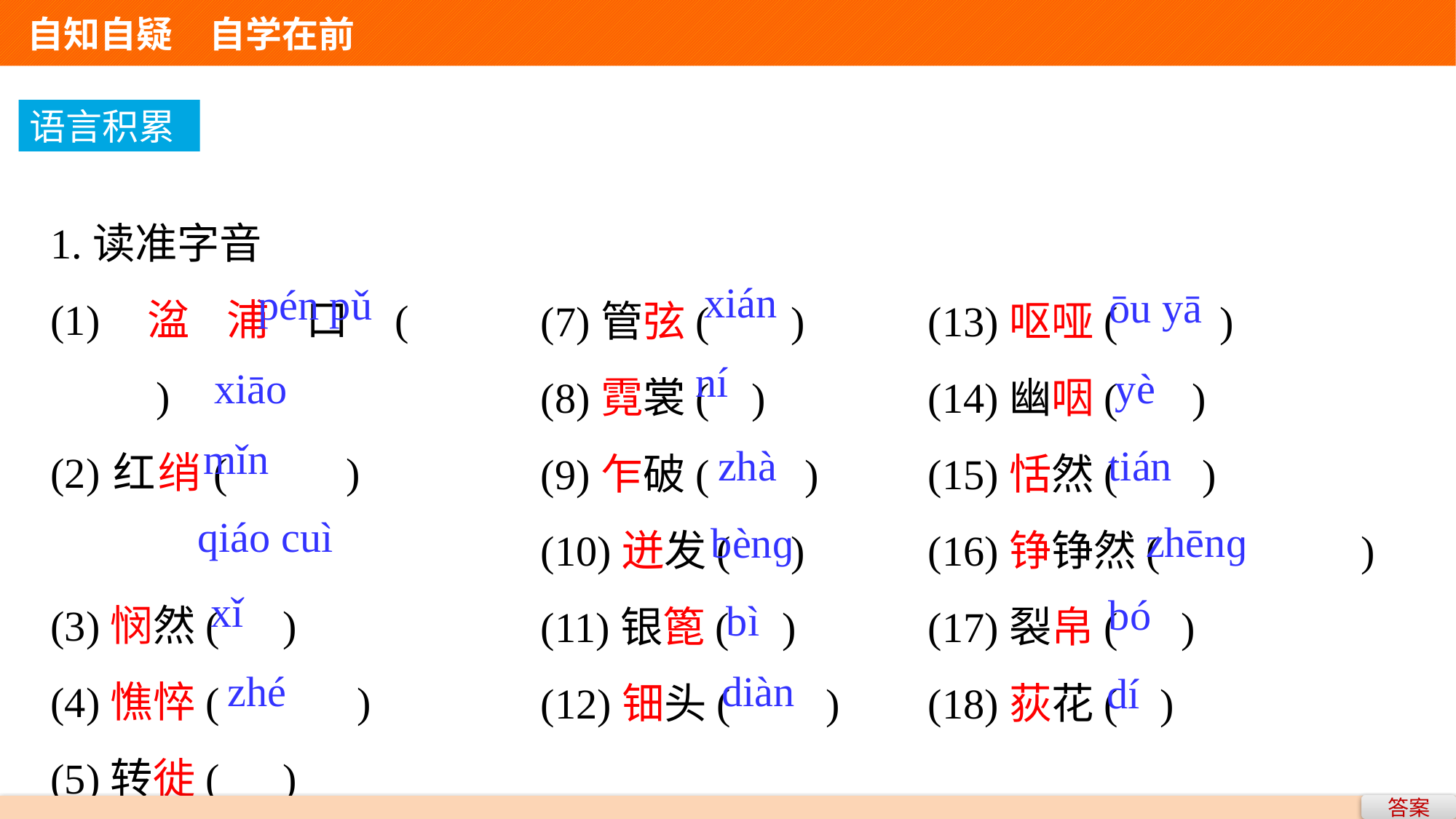

自知自疑　自学在前
语言积累
1.读准字音
(1)湓浦口(	          )
(2)红绡(         )
(3)悯然(      )
(4)憔悴(             )
(5)转徙(      )
(6)迁谪(          )
(7)管弦(	   )
(8)霓裳(    )
(9)乍破(         )
(10)迸发(	   )
(11)银篦(     )
(12)钿头(         )
(13)呕哑(	       )
(14)幽咽(       )
(15)恬然(        )
(16)铮铮然(	          )
(17)裂帛(      )
(18)荻花(    )
xián
pén pǔ
ōu yā
ní
xiāo
yè
mǐn
zhà
tián
qiáo cuì
zhēnɡ
bènɡ
xǐ
bó
bì
zhé
diàn
dí
答案